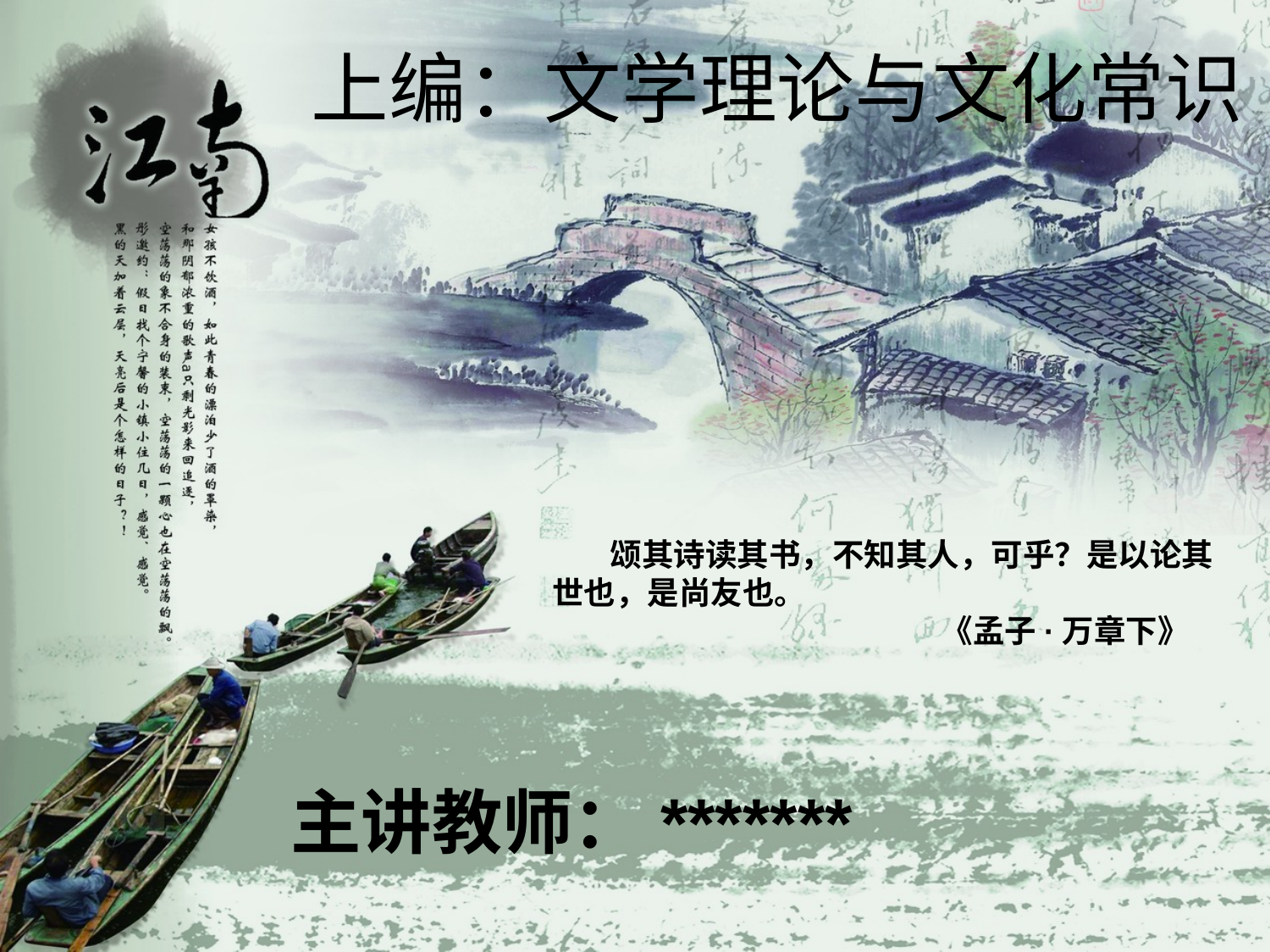

# 上编：文学理论与文化常识
       颂其诗读其书，不知其人，可乎？是以论其世也，是尚友也。
                                                     《孟子·万章下》

        主讲教师：*******